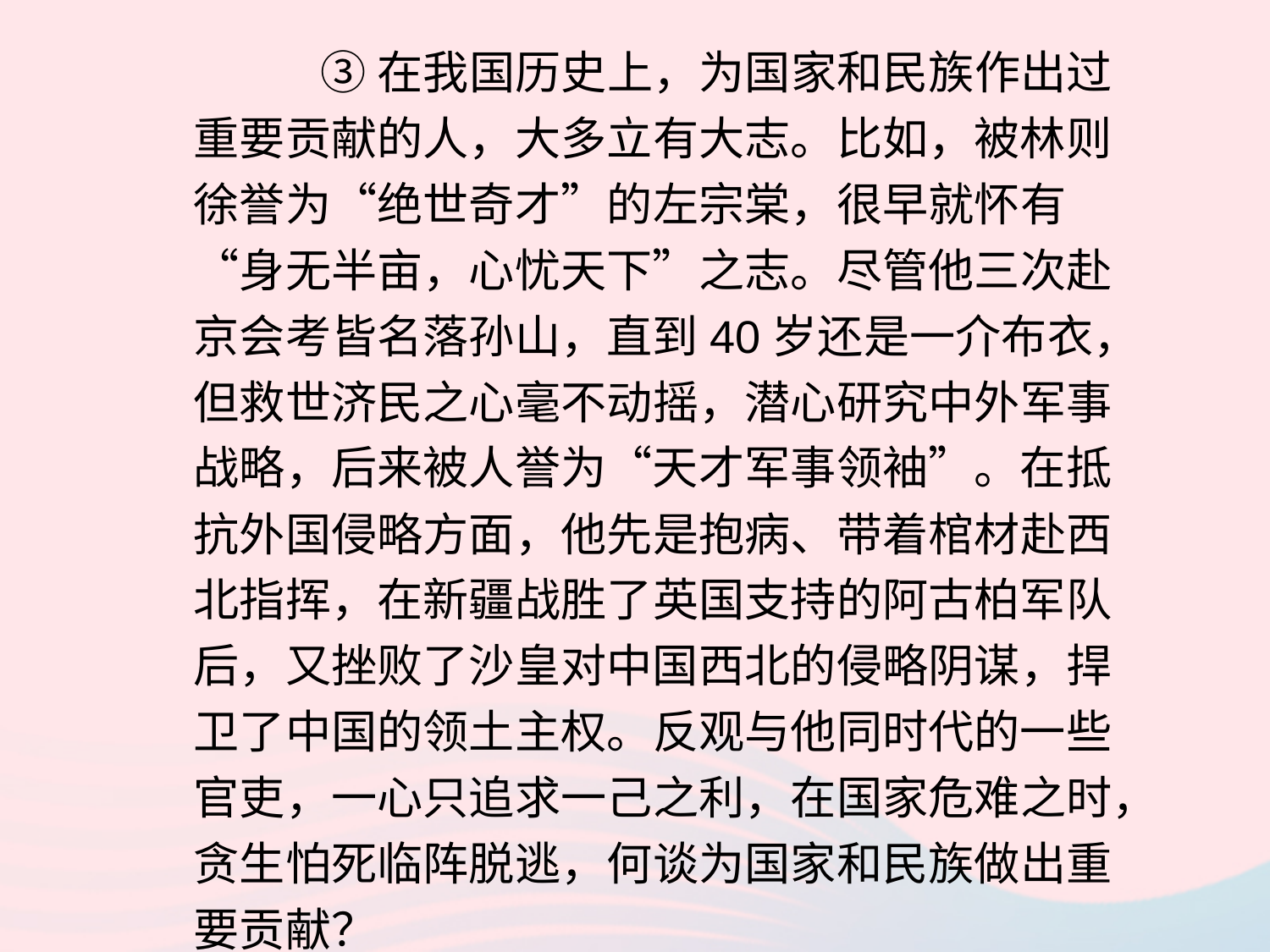

③在我国历史上，为国家和民族作出过重要贡献的人，大多立有大志。比如，被林则徐誉为“绝世奇才”的左宗棠，很早就怀有“身无半亩，心忧天下”之志。尽管他三次赴京会考皆名落孙山，直到40岁还是一介布衣，但救世济民之心毫不动摇，潜心研究中外军事战略，后来被人誉为“天才军事领袖”。在抵抗外国侵略方面，他先是抱病、带着棺材赴西北指挥，在新疆战胜了英国支持的阿古柏军队后，又挫败了沙皇对中国西北的侵略阴谋，捍卫了中国的领土主权。反观与他同时代的一些官吏，一心只追求一己之利，在国家危难之时，贪生怕死临阵脱逃，何谈为国家和民族做出重要贡献？